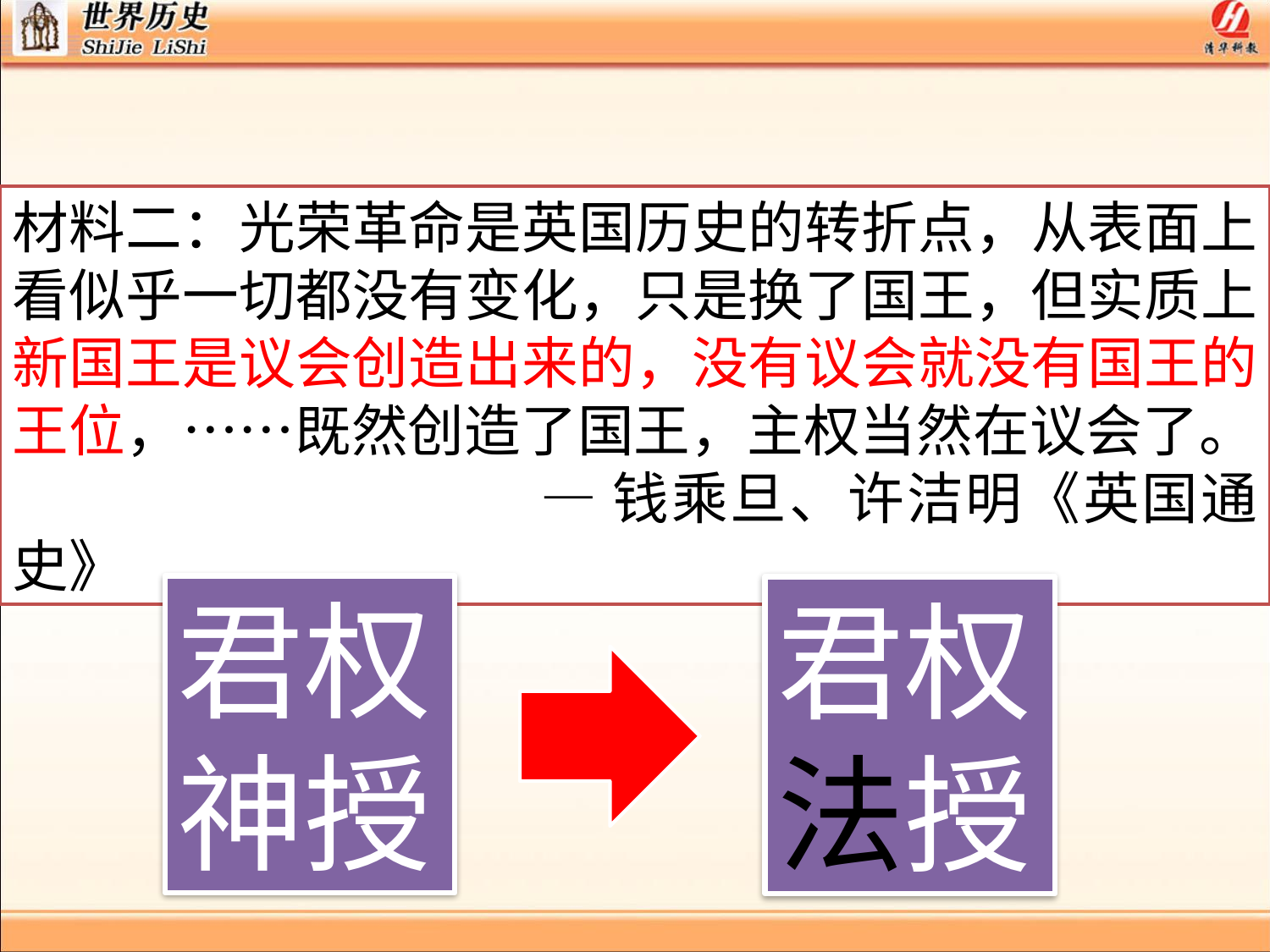

材料二：光荣革命是英国历史的转折点，从表面上看似乎一切都没有变化，只是换了国王，但实质上新国王是议会创造出来的，没有议会就没有国王的王位，……既然创造了国王，主权当然在议会了。
                                   —钱乘旦、许洁明《英国通史》
君权神授
君权法授